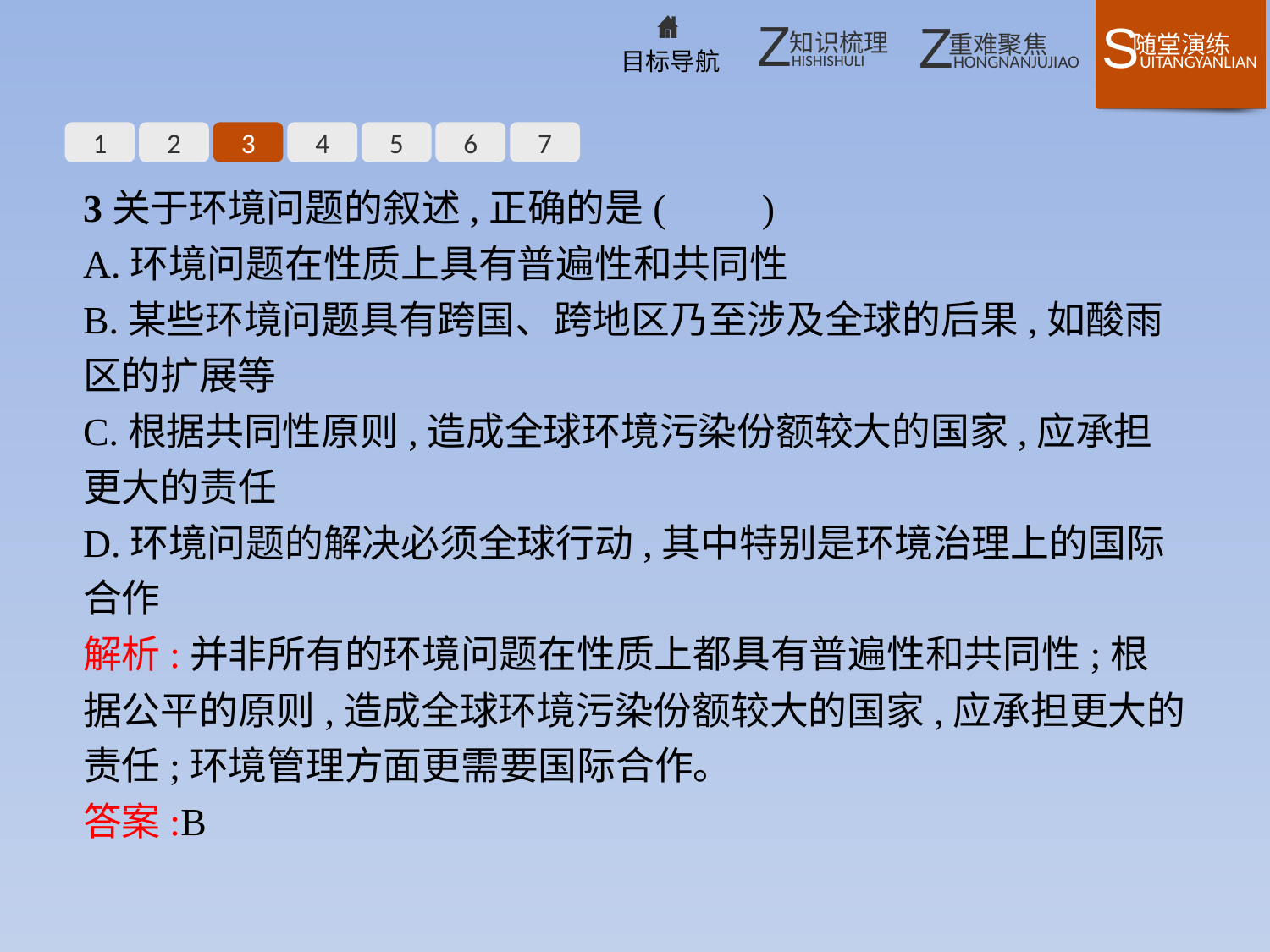

1
2
3
4
5
6
7
3关于环境问题的叙述,正确的是(　　)
A.环境问题在性质上具有普遍性和共同性
B.某些环境问题具有跨国、跨地区乃至涉及全球的后果,如酸雨区的扩展等
C.根据共同性原则,造成全球环境污染份额较大的国家,应承担更大的责任
D.环境问题的解决必须全球行动,其中特别是环境治理上的国际合作
解析:并非所有的环境问题在性质上都具有普遍性和共同性;根据公平的原则,造成全球环境污染份额较大的国家,应承担更大的责任;环境管理方面更需要国际合作。
答案:B